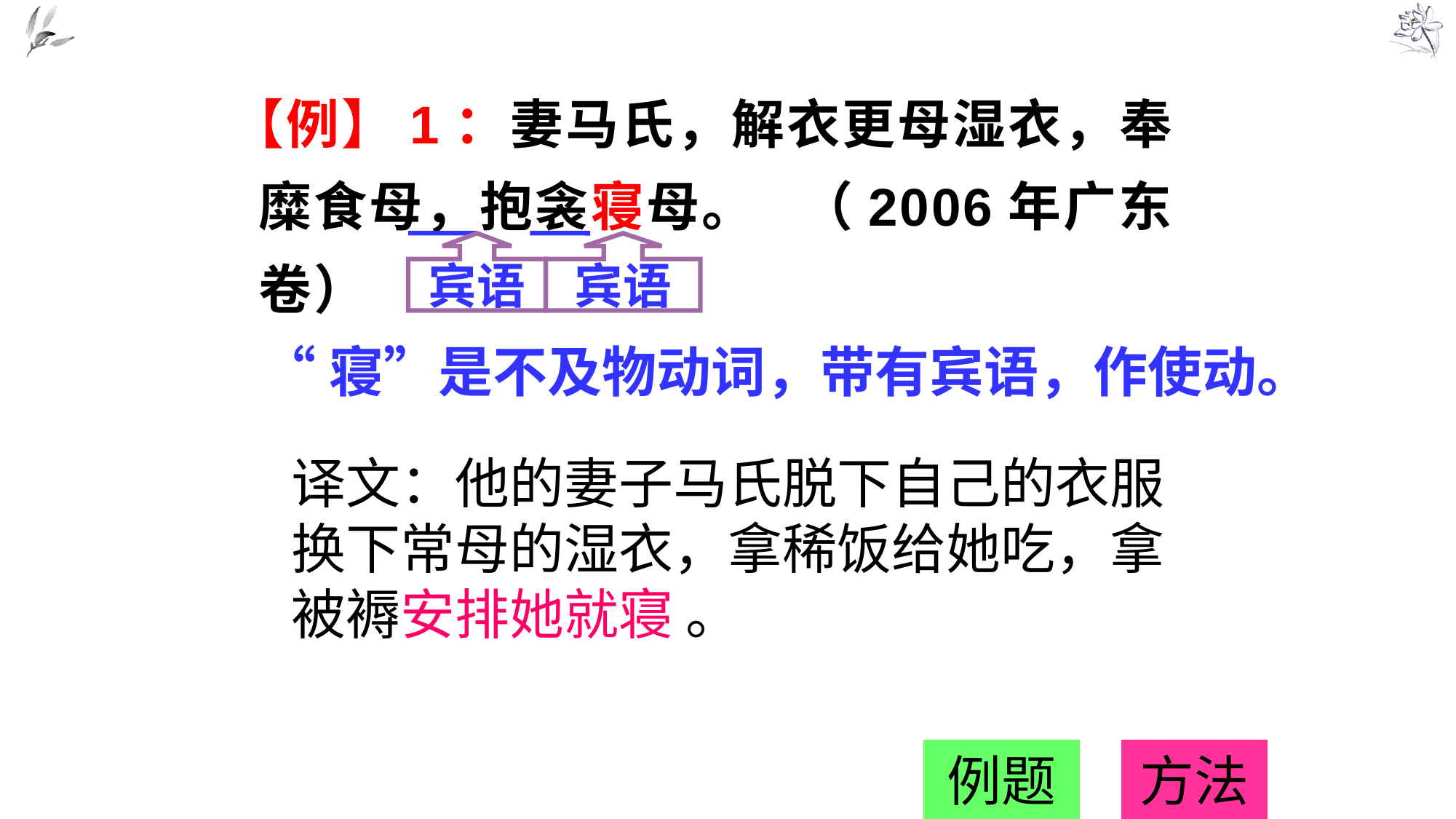

【例】1：妻马氏，解衣更母湿衣，奉糜食母，抱衾寝母。   （2006年广东卷）

宾语

宾语
“寝”是不及物动词，带有宾语，作使动。
译文：他的妻子马氏脱下自己的衣服换下常母的湿衣，拿稀饭给她吃，拿被褥安排她就寝 。
例题
方法